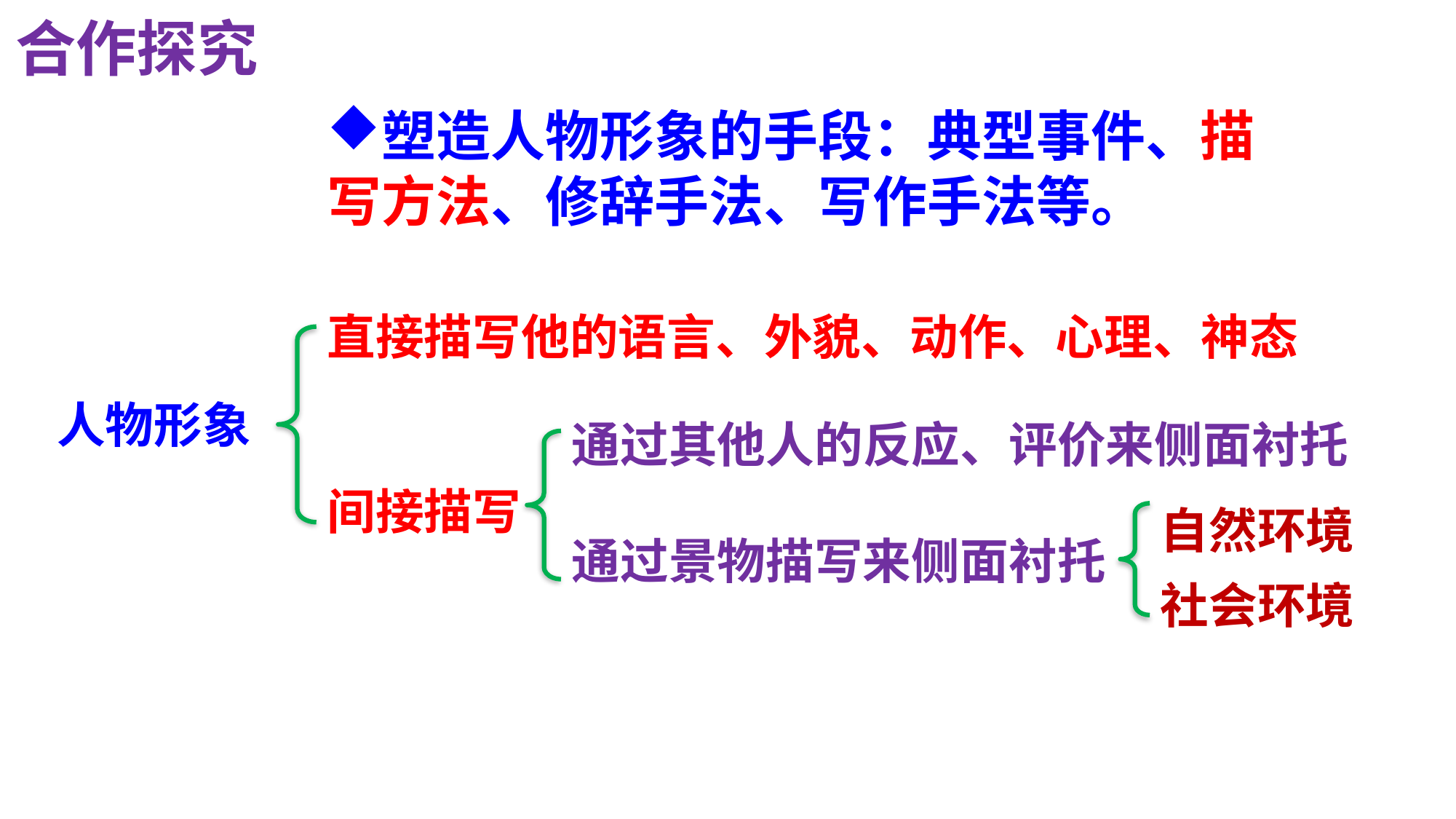

合作探究
塑造人物形象的手段：典型事件、描写方法、修辞手法、写作手法等。
直接描写他的语言、外貌、动作、心理、神态

间接描写

人物形象
通过其他人的反应、评价来侧面衬托

通过景物描写来侧面衬托

自然环境
社会环境